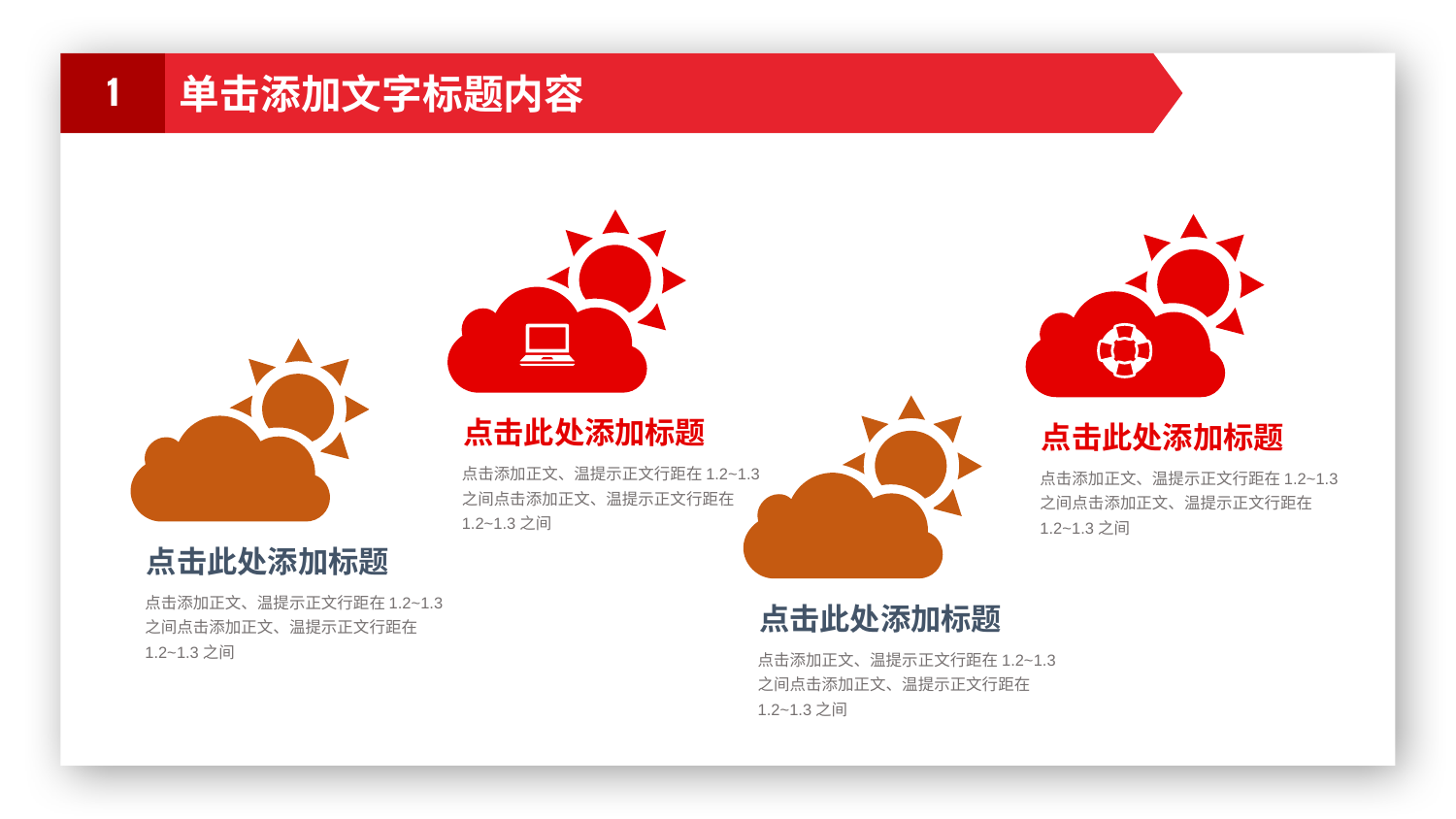

1
单击添加文字标题内容

点击此处添加标题
点击此处添加标题
点击添加正文、温提示正文行距在1.2~1.3之间点击添加正文、温提示正文行距在1.2~1.3之间
点击添加正文、温提示正文行距在1.2~1.3之间点击添加正文、温提示正文行距在1.2~1.3之间
点击此处添加标题
点击添加正文、温提示正文行距在1.2~1.3之间点击添加正文、温提示正文行距在1.2~1.3之间
点击此处添加标题
点击添加正文、温提示正文行距在1.2~1.3之间点击添加正文、温提示正文行距在1.2~1.3之间